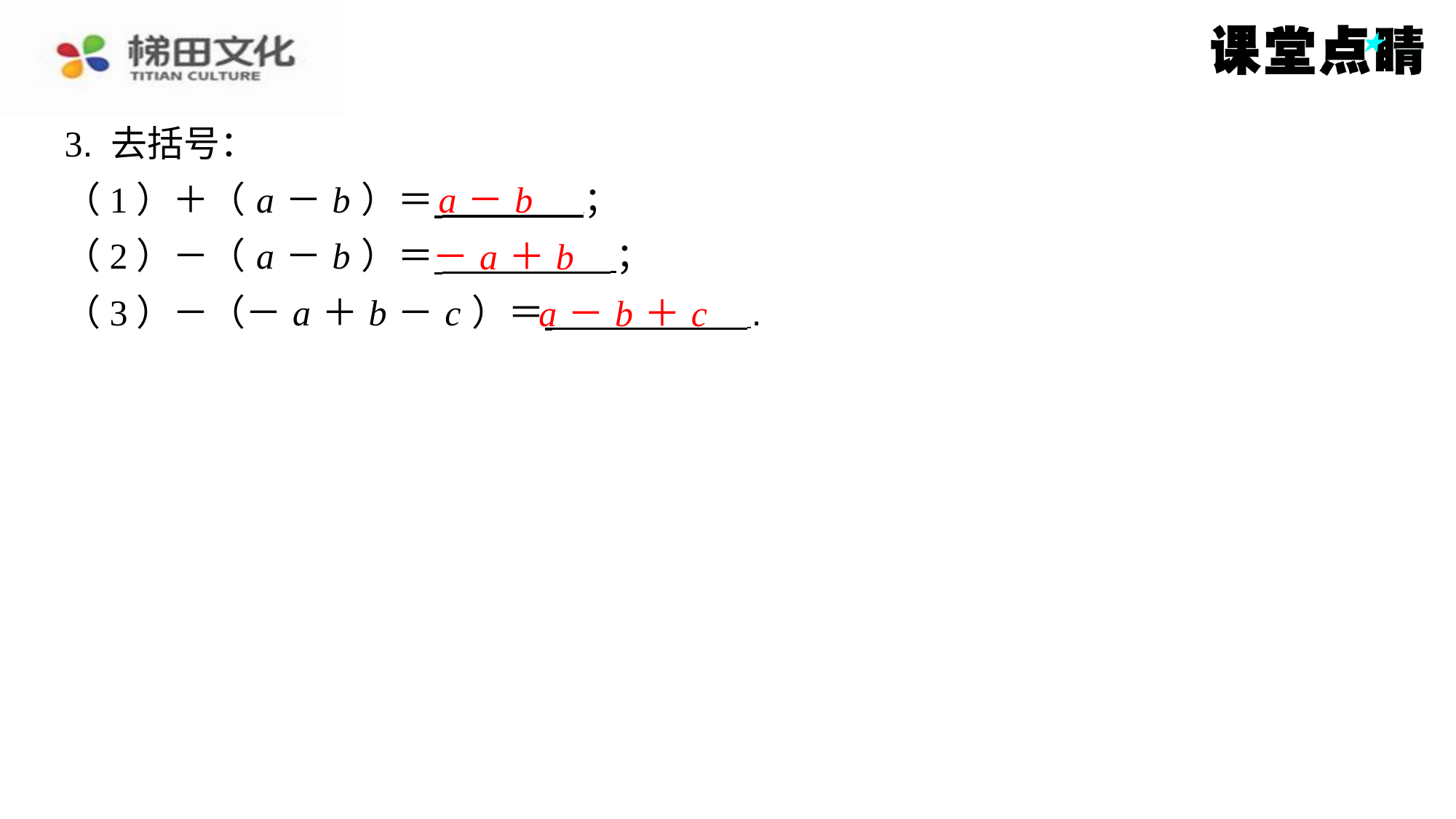

3. 去括号：
（1）＋（ a － b ）＝                       ⁠；
（2）－（ a － b ）＝                           ⁠；
（3）－（－ a ＋ b － c ）＝                               ⁠.
a － b
－ a ＋ b
a － b ＋ c